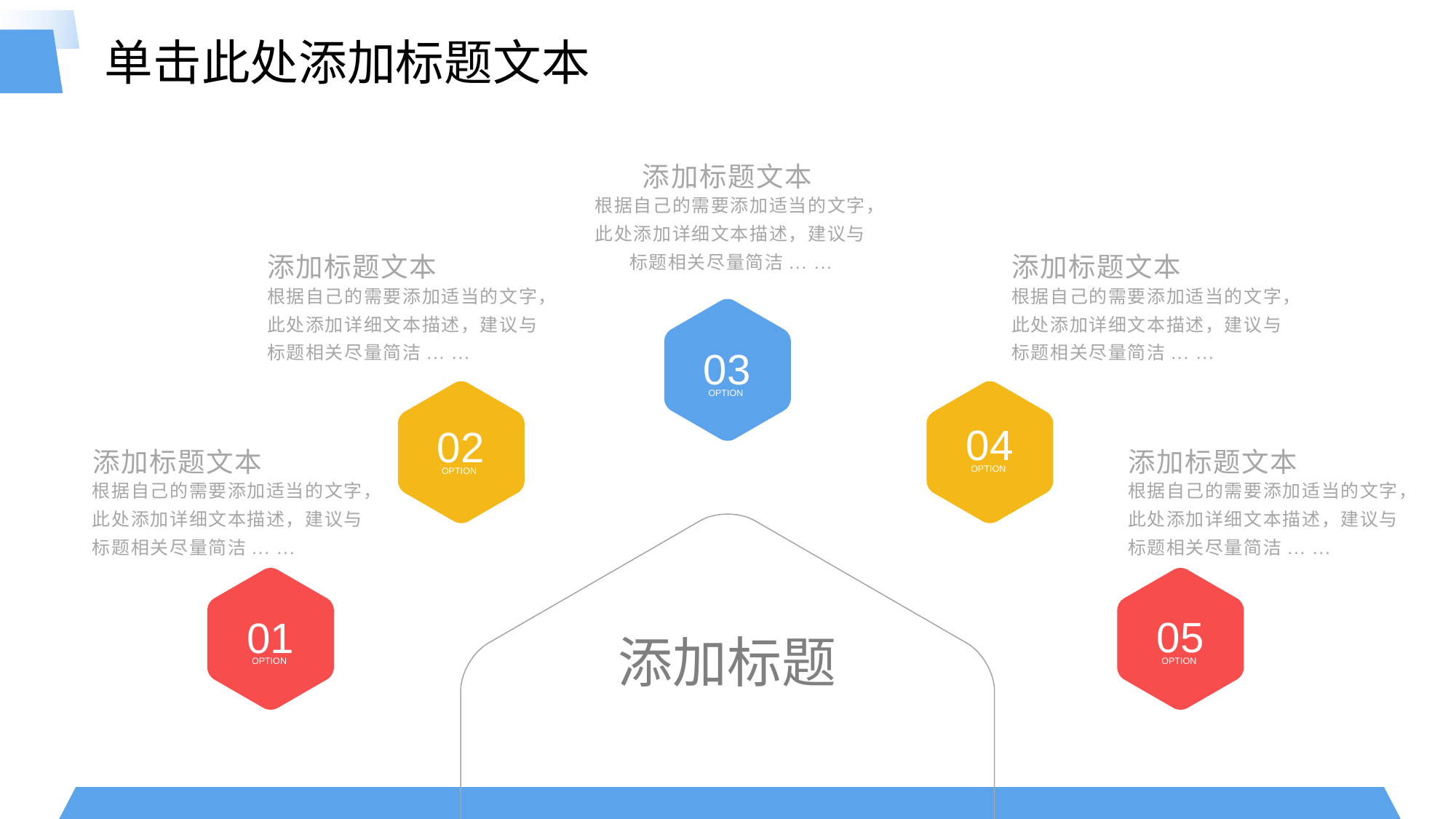

单击此处添加标题文本
添加标题文本
根据自己的需要添加适当的文字，此处添加详细文本描述，建议与标题相关尽量简洁... ...
添加标题文本
根据自己的需要添加适当的文字，此处添加详细文本描述，建议与标题相关尽量简洁... ...
添加标题文本
根据自己的需要添加适当的文字，此处添加详细文本描述，建议与标题相关尽量简洁... ...

03
OPTION

04
OPTION
02
OPTION
添加标题文本
根据自己的需要添加适当的文字，此处添加详细文本描述，建议与标题相关尽量简洁... ...
添加标题文本
根据自己的需要添加适当的文字，此处添加详细文本描述，建议与标题相关尽量简洁... ...

05
OPTION
01
OPTION
添加标题